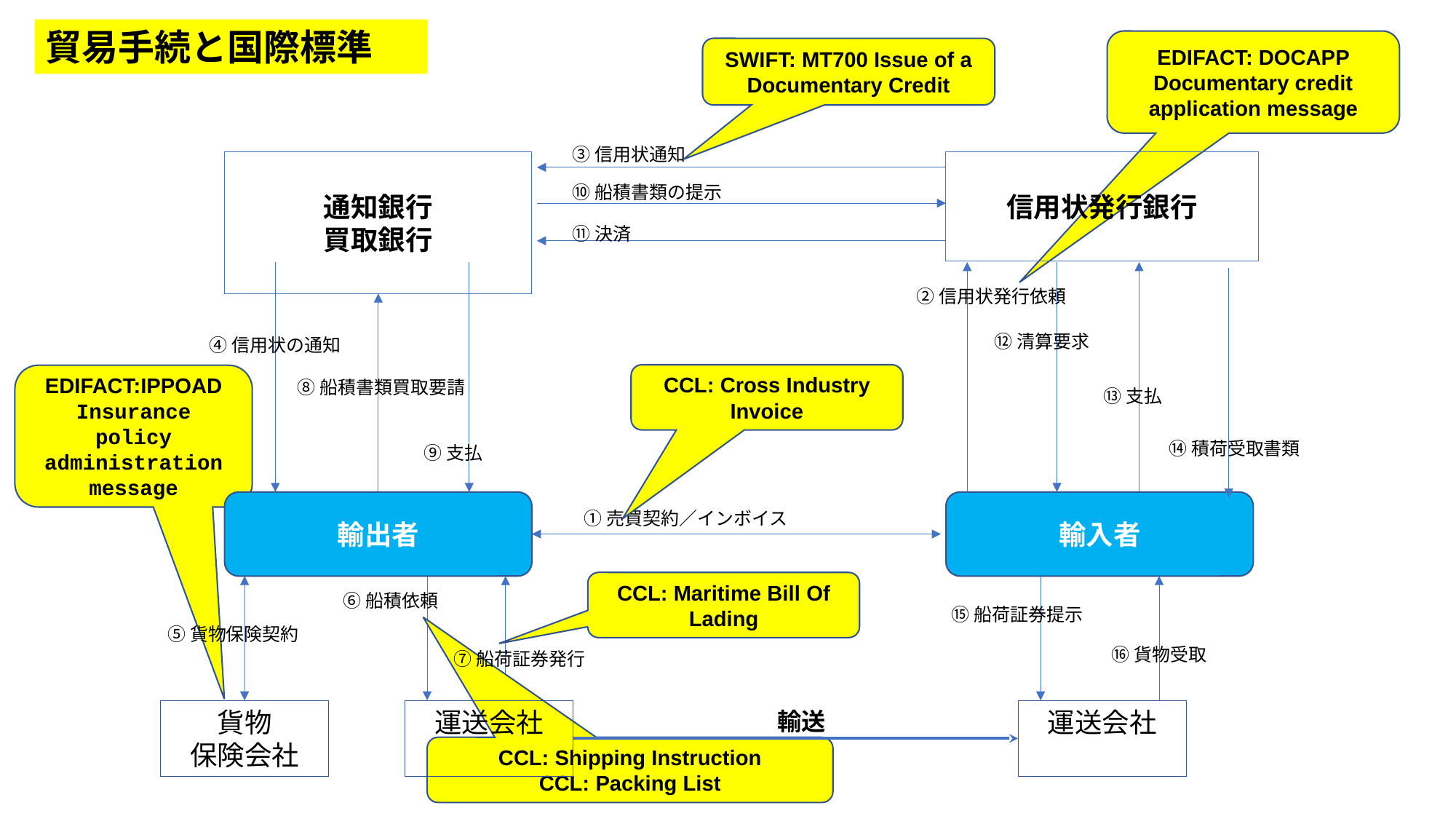

貿易手続と国際標準
EDIFACT: DOCAPP Documentary credit application message
SWIFT: MT700 Issue of a Documentary Credit
③信用状通知

通知銀行
買取銀行

信用状発行銀行

⑩船積書類の提示
⑪決済
②信用状発行依頼
⑫清算要求
④信用状の通知
CCL: Cross Industry Invoice
EDIFACT:IPPOAD
Insurance policy administration message
⑧船積書類買取要請
⑬支払
⑭積荷受取書類
⑨支払
輸入者
輸出者
①売買契約／インボイス
CCL: Maritime Bill Of Lading
➅船積依頼
⑮船荷証券提示
⑤貨物保険契約
⑯貨物受取
⑦船荷証券発行
貨物
保険会社
運送会社

運送会社

輸送
CCL: Shipping Instruction
CCL: Packing List